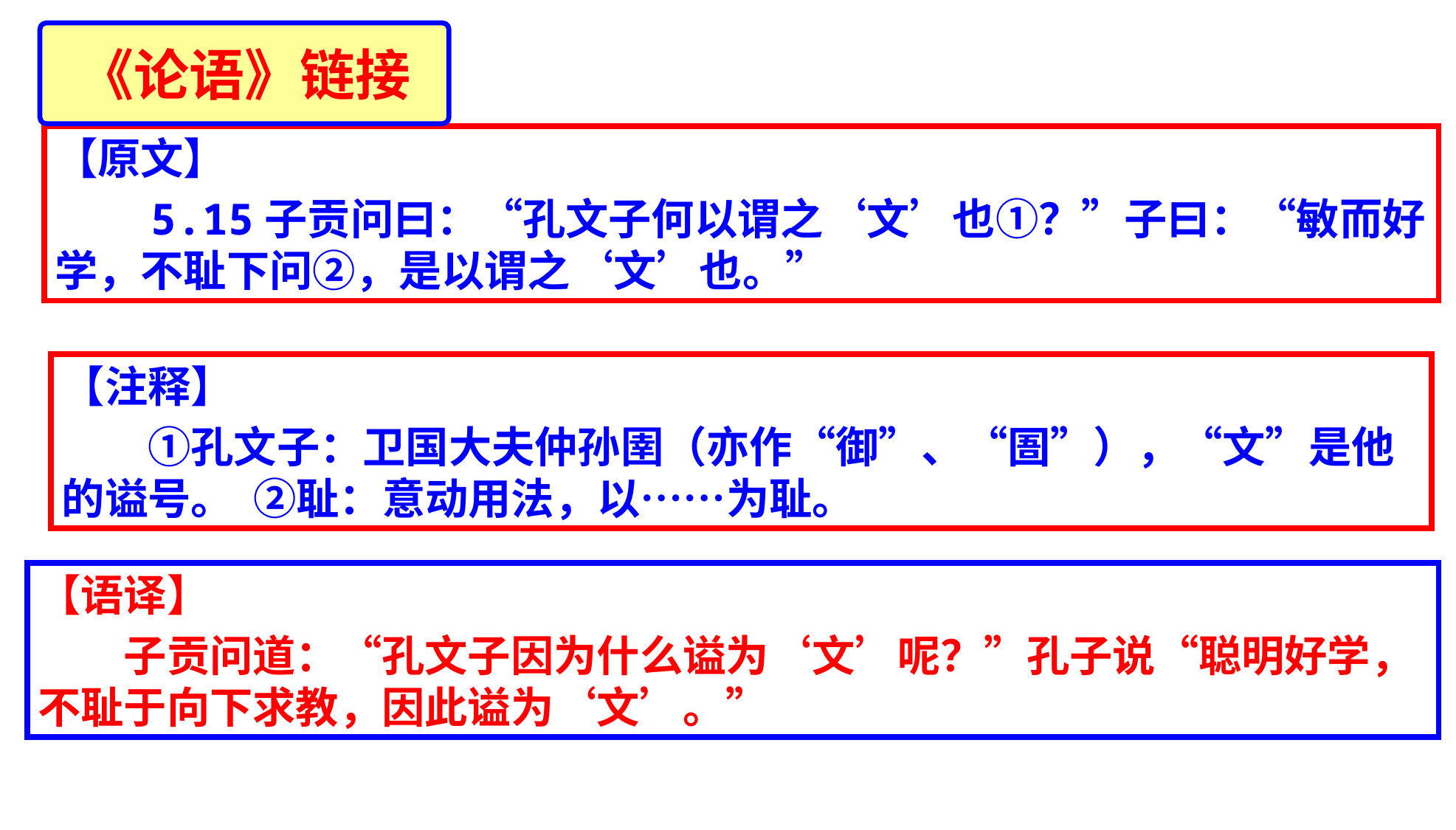

《论语》链接
【原文】
　　5.15子贡问曰：“孔文子何以谓之‘文’也①？”子曰：“敏而好学，不耻下问②，是以谓之‘文’也。”

【注释】
　　①孔文子：卫国大夫仲孙圉（亦作“御”、“圄”），“文”是他的谥号。  ②耻：意动用法，以……为耻。
【语译】
　　子贡问道：“孔文子因为什么谥为‘文’呢？”孔子说“聪明好学，不耻于向下求教，因此谥为‘文’。”